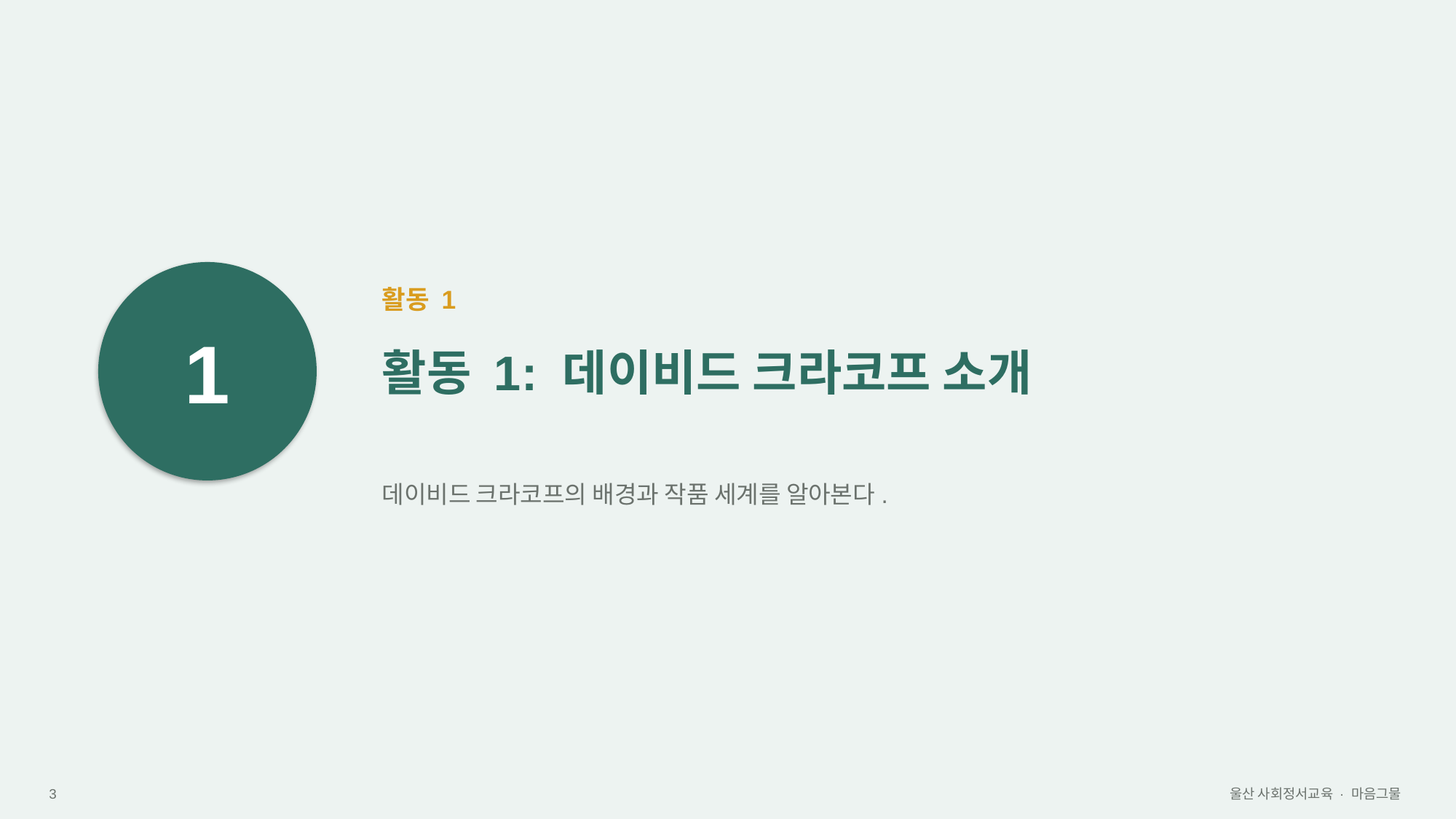

1
활동 1
활동 1: 데이비드 크라코프 소개
데이비드 크라코프의 배경과 작품 세계를 알아본다.
3
울산 사회정서교육 · 마음그물